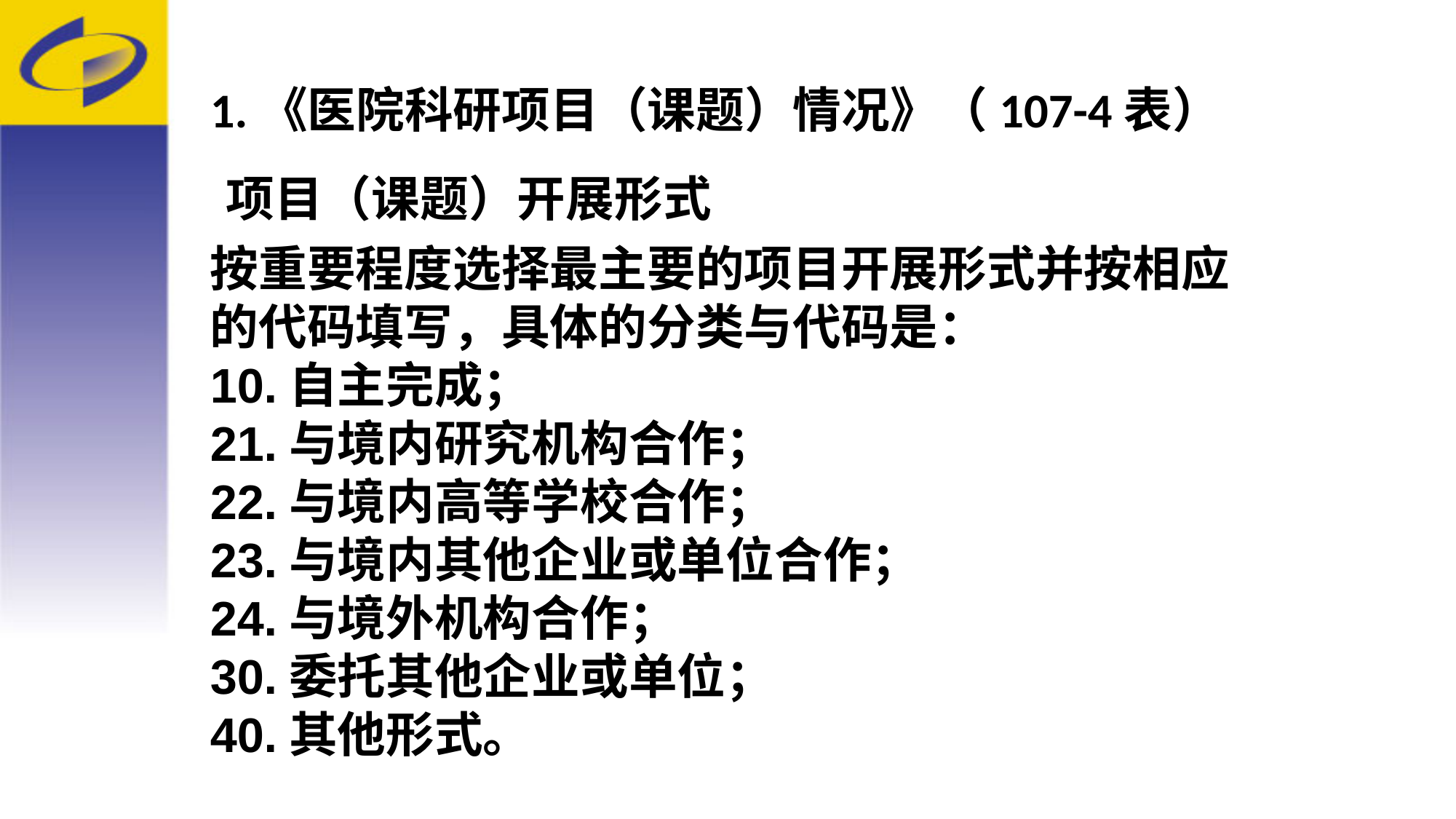

1.《医院科研项目（课题）情况》（107-4表）
项目（课题）开展形式
按重要程度选择最主要的项目开展形式并按相应的代码填写，具体的分类与代码是：
10.自主完成；
21.与境内研究机构合作；
22.与境内高等学校合作；
23.与境内其他企业或单位合作；
24.与境外机构合作；
30.委托其他企业或单位；
40.其他形式。